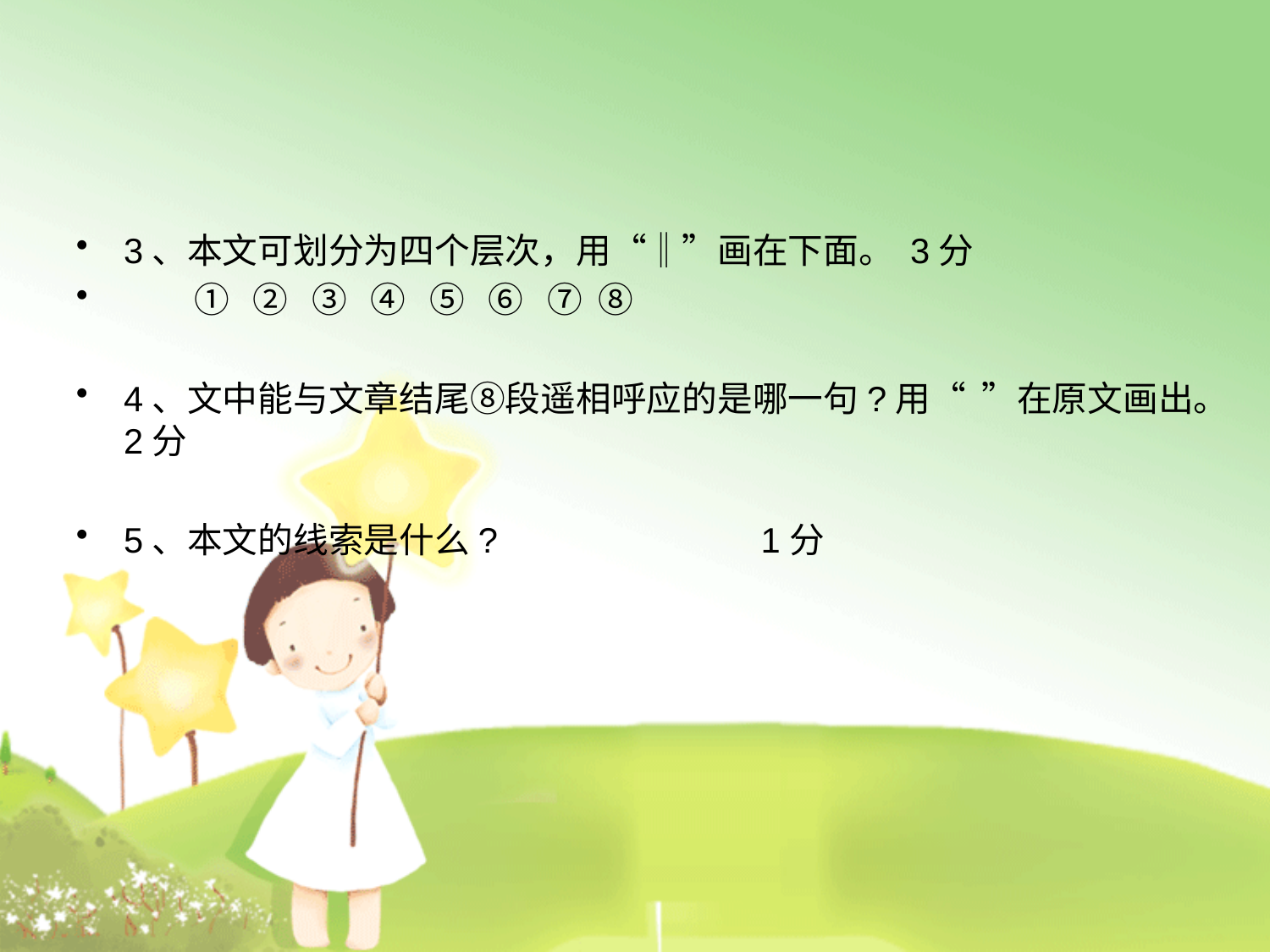

3、本文可划分为四个层次，用“‖”画在下面。 3分
　　①   ②   ③   ④   ⑤   ⑥   ⑦  ⑧

4、文中能与文章结尾⑧段遥相呼应的是哪一句?用“  ”在原文画出。2分

5、本文的线索是什么?                           1分